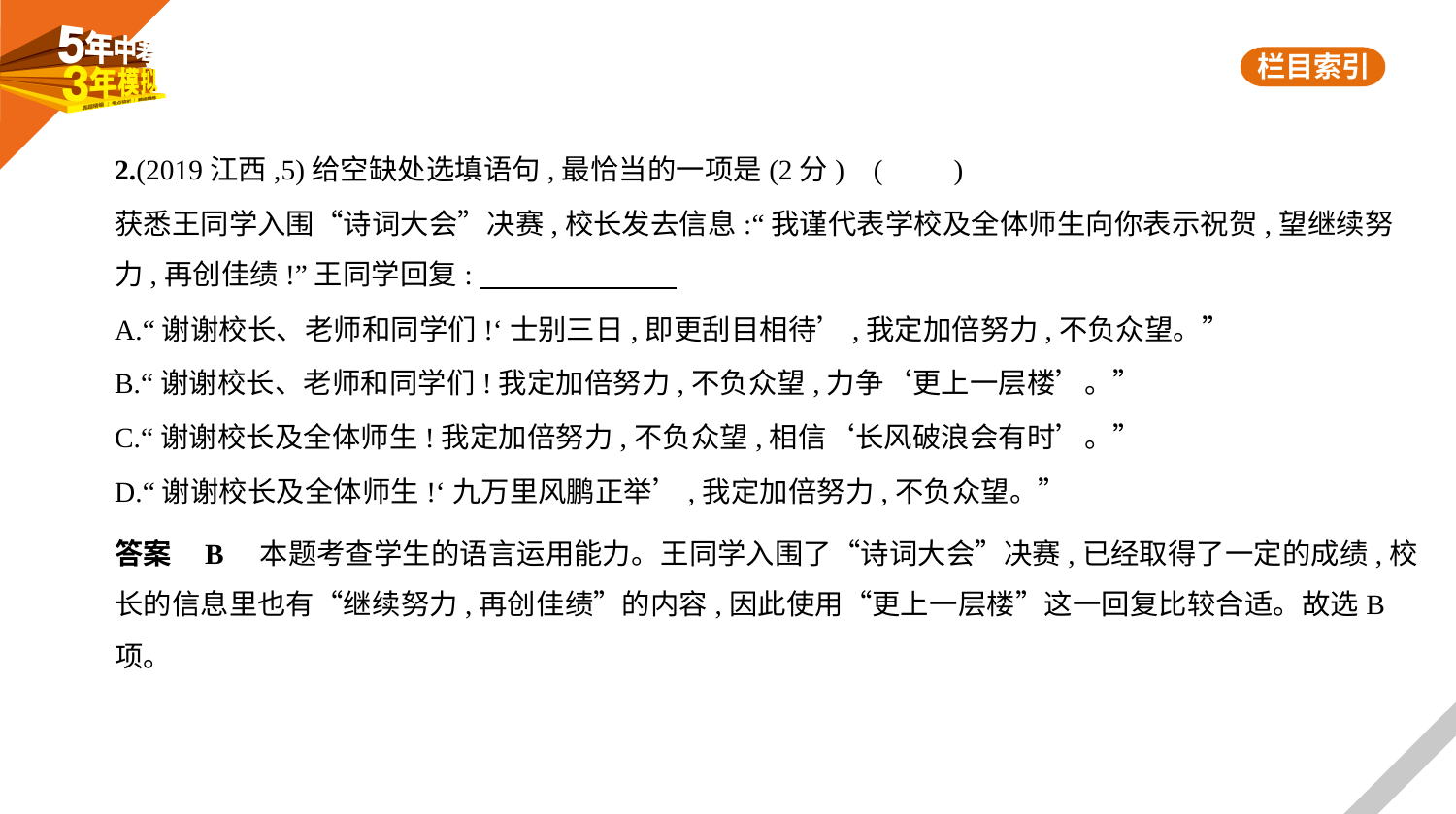

2.(2019江西,5)给空缺处选填语句,最恰当的一项是(2分) (　　)
获悉王同学入围“诗词大会”决赛,校长发去信息:“我谨代表学校及全体师生向你表示祝贺,望继续努
力,再创佳绩!”王同学回复:
A.“谢谢校长、老师和同学们!‘士别三日,即更刮目相待’,我定加倍努力,不负众望。”
B.“谢谢校长、老师和同学们!我定加倍努力,不负众望,力争‘更上一层楼’。”
C.“谢谢校长及全体师生!我定加倍努力,不负众望,相信‘长风破浪会有时’。”
D.“谢谢校长及全体师生!‘九万里风鹏正举’,我定加倍努力,不负众望。”
答案    B　本题考查学生的语言运用能力。王同学入围了“诗词大会”决赛,已经取得了一定的成绩,校
长的信息里也有“继续努力,再创佳绩”的内容,因此使用“更上一层楼”这一回复比较合适。故选B
项。